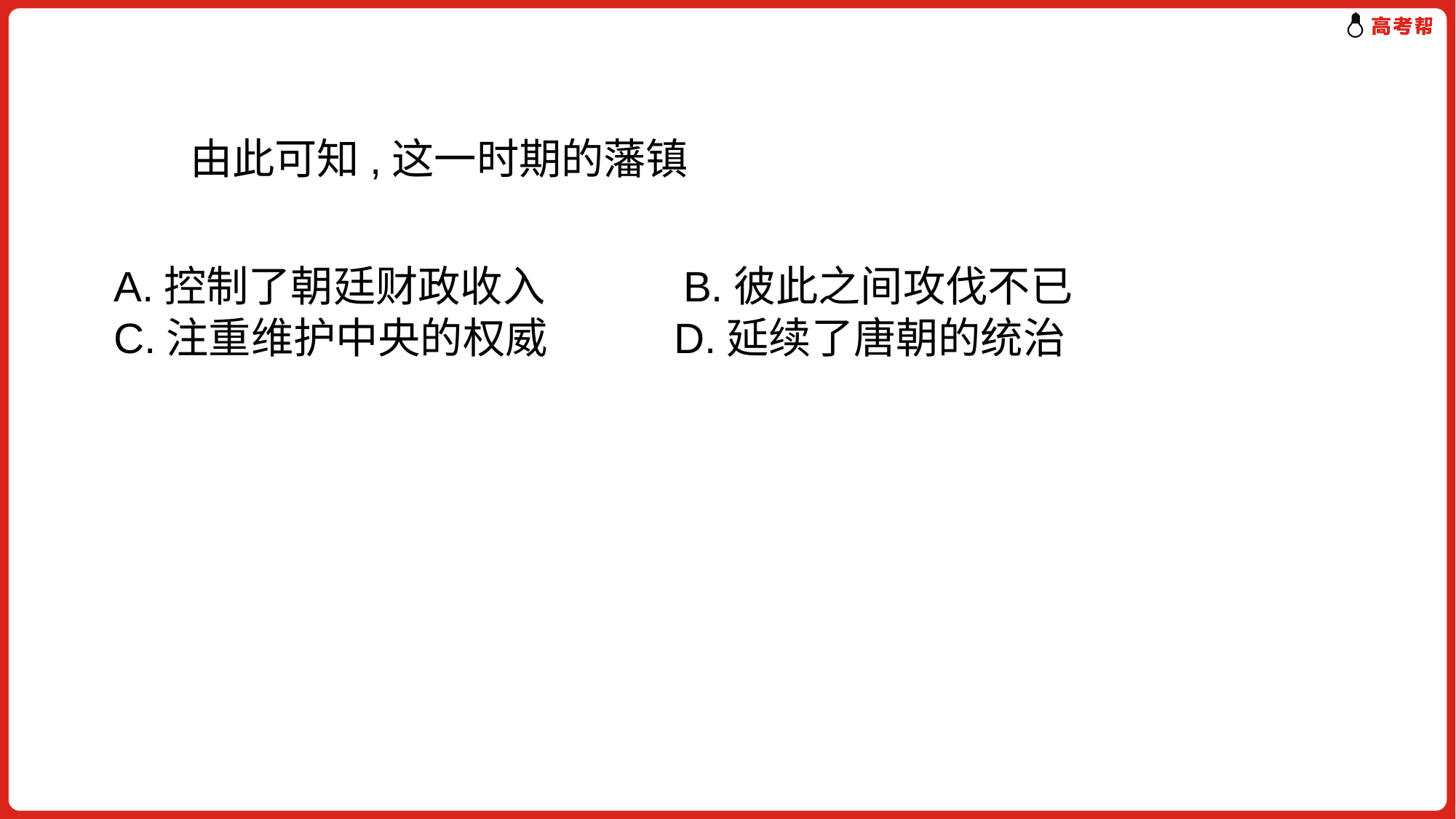

由此可知,这一时期的藩镇
A.控制了朝廷财政收入	             B.彼此之间攻伐不已
C.注重维护中央的权威	            D.延续了唐朝的统治